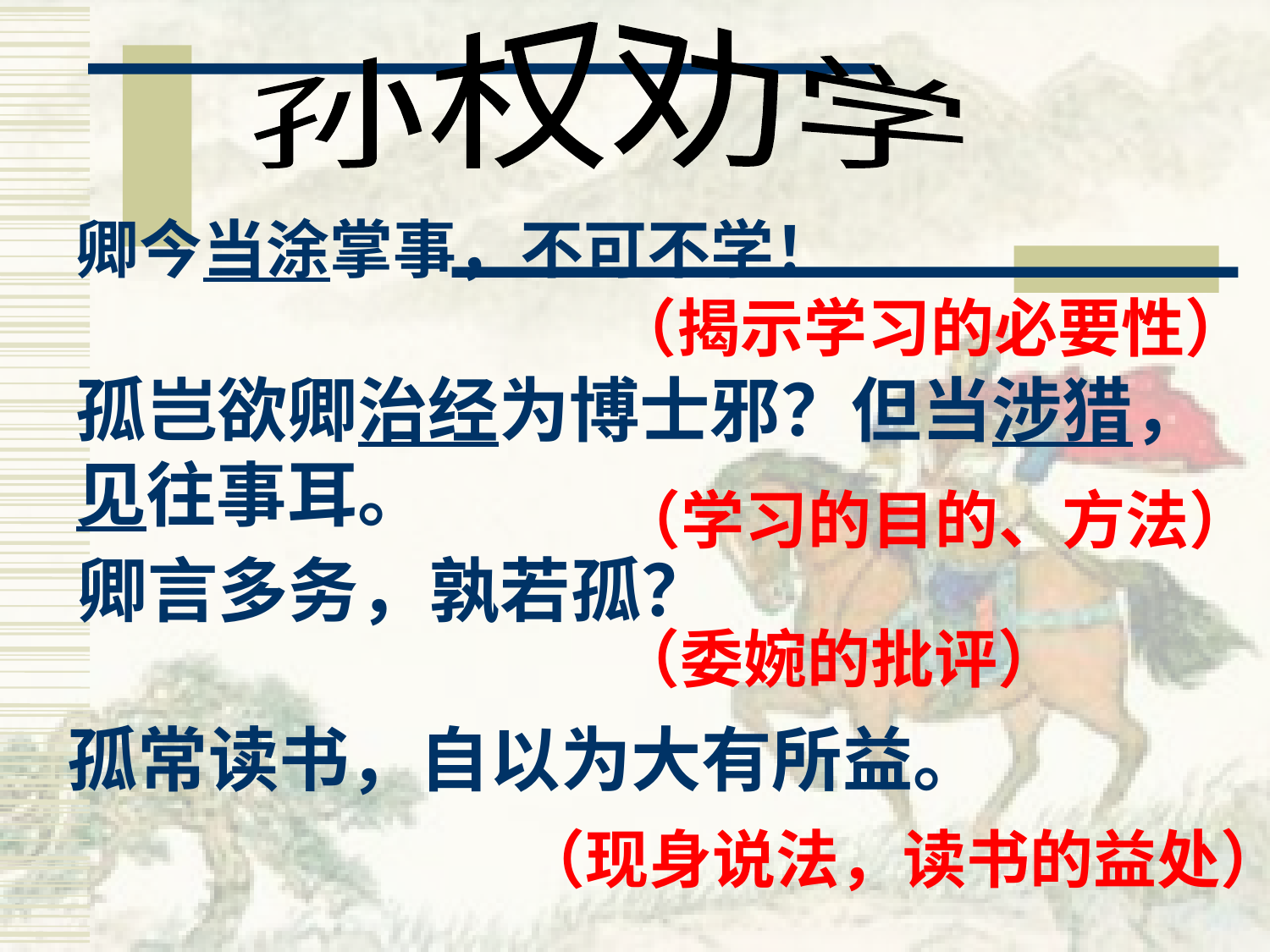

孙权劝学
卿今当涂掌事，不可不学！
（揭示学习的必要性）
孤岂欲卿治经为博士邪？但当涉猎，见往事耳。
（学习的目的、方法）
卿言多务，孰若孤？
（委婉的批评）
孤常读书，自以为大有所益。
（现身说法，读书的益处）